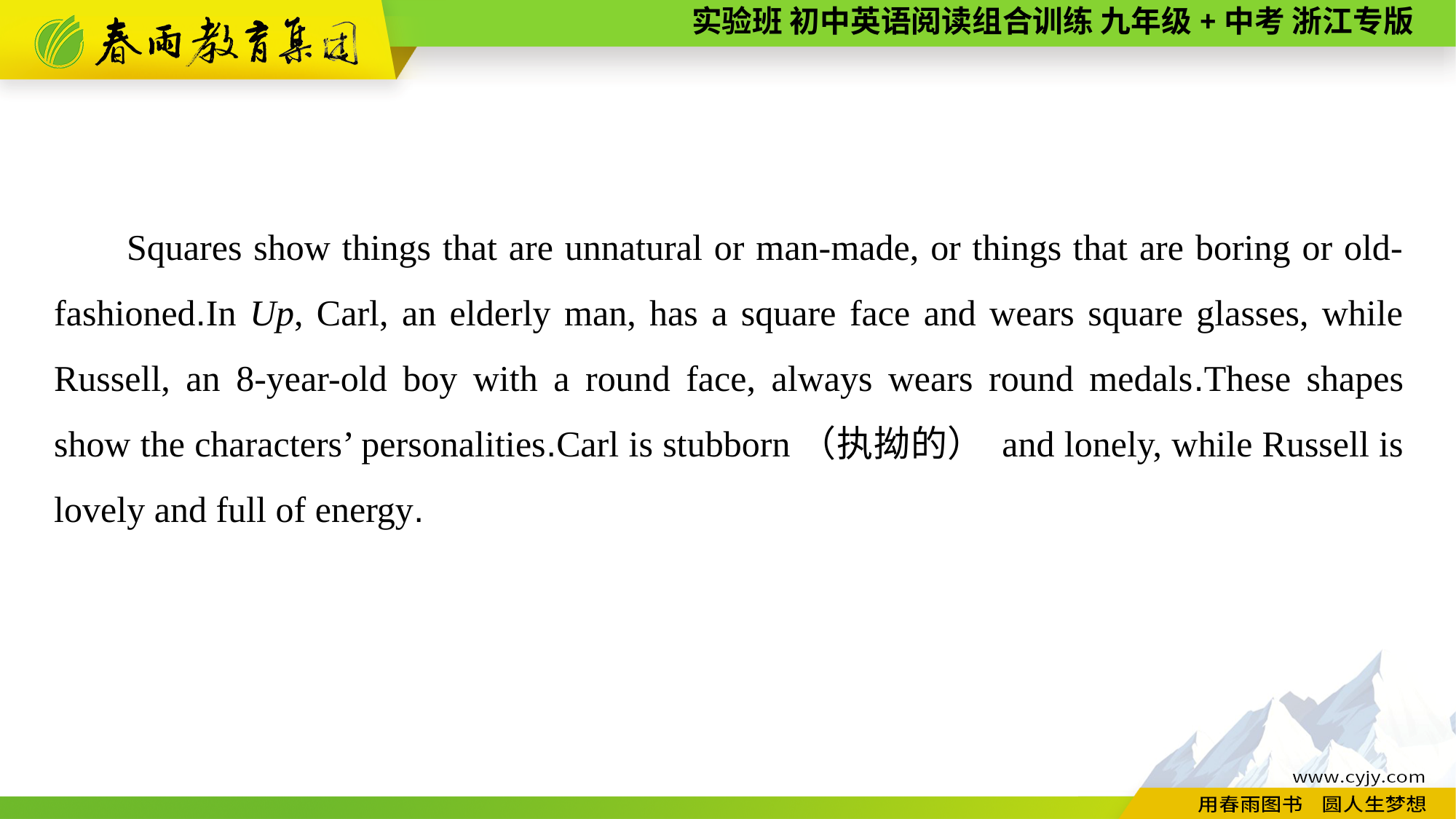

Squares show things that are unnatural or man-made, or things that are boring or old-fashioned.In Up, Carl, an elderly man, has a square face and wears square glasses, while Russell, an 8-year-old boy with a round face, always wears round medals.These shapes show the characters’ personalities.Carl is stubborn（执拗的） and lonely, while Russell is lovely and full of energy.